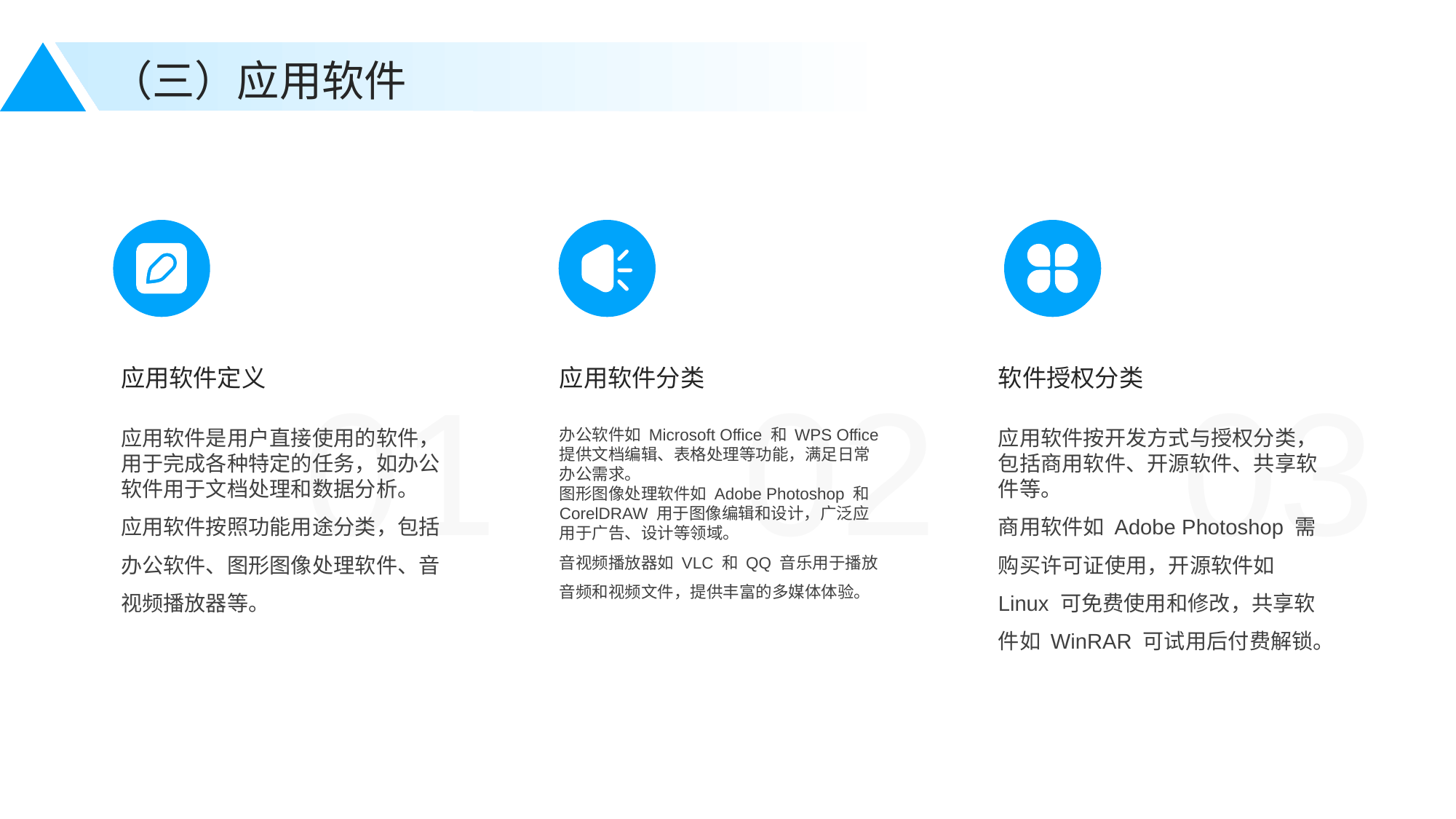

（三）应用软件

应用软件定义
应用软件分类
软件授权分类
01
02
03
应用软件是用户直接使用的软件，用于完成各种特定的任务，如办公软件用于文档处理和数据分析。
应用软件按照功能用途分类，包括办公软件、图形图像处理软件、音视频播放器等。
办公软件如 Microsoft Office 和 WPS Office 提供文档编辑、表格处理等功能，满足日常办公需求。
图形图像处理软件如 Adobe Photoshop 和 CorelDRAW 用于图像编辑和设计，广泛应用于广告、设计等领域。
音视频播放器如 VLC 和 QQ 音乐用于播放音频和视频文件，提供丰富的多媒体体验。
应用软件按开发方式与授权分类，包括商用软件、开源软件、共享软件等。
商用软件如 Adobe Photoshop 需购买许可证使用，开源软件如 Linux 可免费使用和修改，共享软件如 WinRAR 可试用后付费解锁。